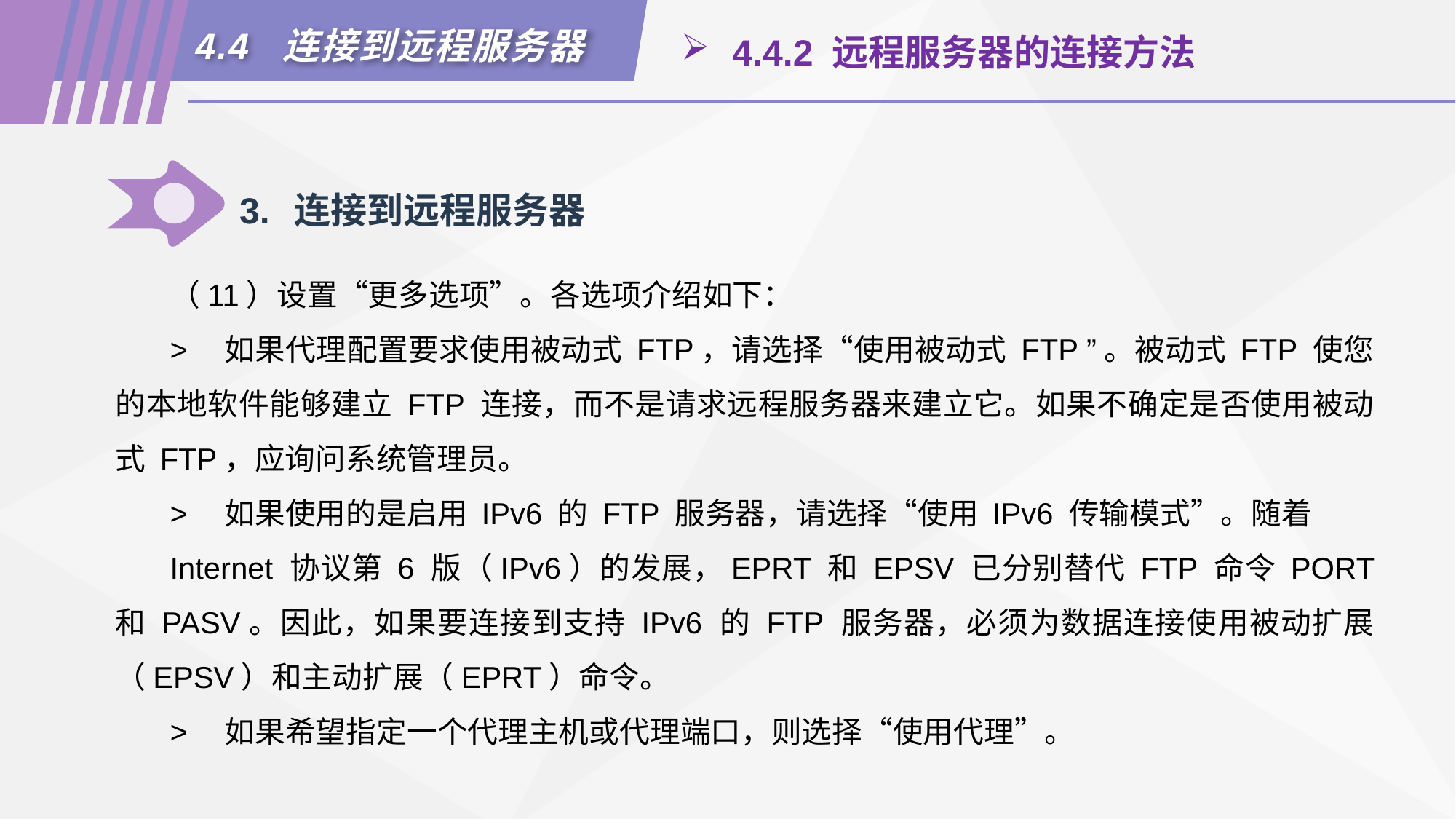

4.4  连接到远程服务器
 4.4.2 远程服务器的连接方法

3.	连接到远程服务器
（11）设置“更多选项”。各选项介绍如下：
>	如果代理配置要求使用被动式 FTP，请选择“使用被动式 FTP ”。被动式 FTP 使您的本地软件能够建立 FTP 连接，而不是请求远程服务器来建立它。如果不确定是否使用被动式 FTP，应询问系统管理员。
>	如果使用的是启用 IPv6 的 FTP 服务器，请选择“使用 IPv6 传输模式”。随着
Internet 协议第 6 版（IPv6）的发展，EPRT 和 EPSV 已分别替代 FTP 命令 PORT 和 PASV。因此，如果要连接到支持 IPv6 的 FTP 服务器，必须为数据连接使用被动扩展（EPSV）和主动扩展（EPRT）命令。
>	如果希望指定一个代理主机或代理端口，则选择“使用代理”。